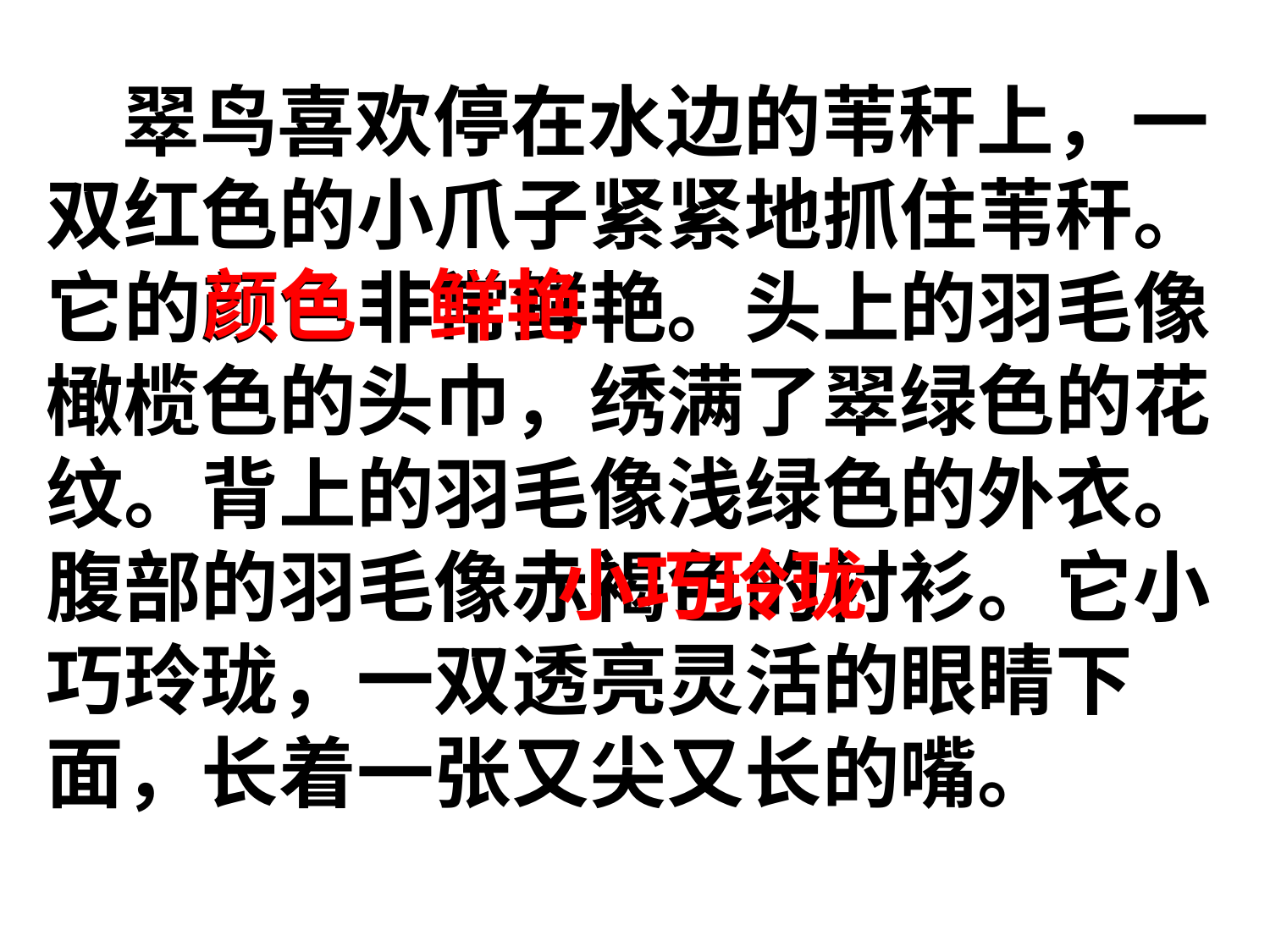

翠鸟喜欢停在水边的苇秆上，一双红色的小爪子紧紧地抓住苇秆。它的颜色非常鲜艳。头上的羽毛像橄榄色的头巾，绣满了翠绿色的花纹。背上的羽毛像浅绿色的外衣。腹部的羽毛像赤褐色的衬衫。它小巧玲珑，一双透亮灵活的眼睛下面，长着一张又尖又长的嘴。
颜色    鲜艳
                            小巧玲珑